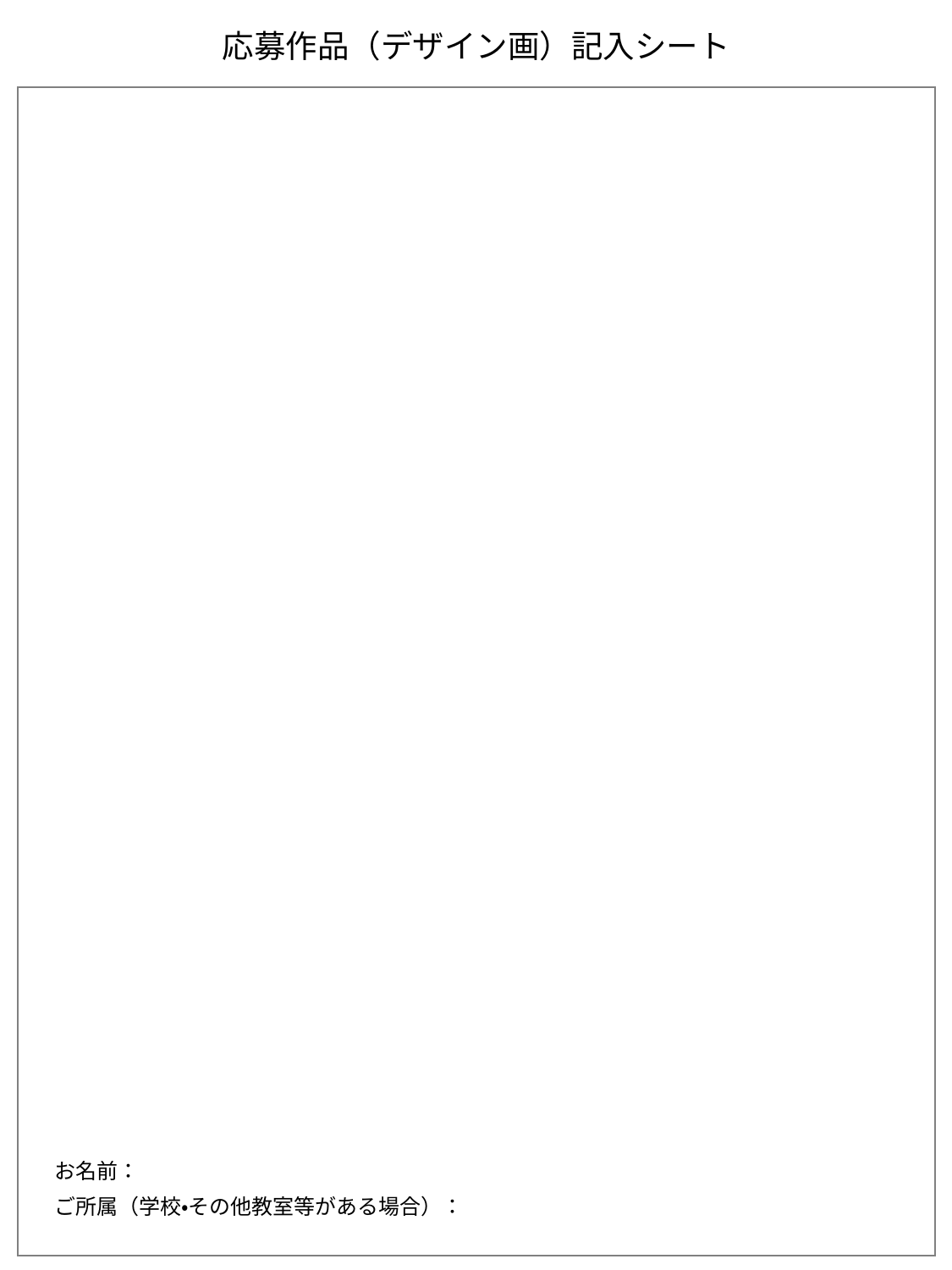

応募作品（デザイン画）記入シート

お名前：
ご所属（学校・その他教室等がある場合）：